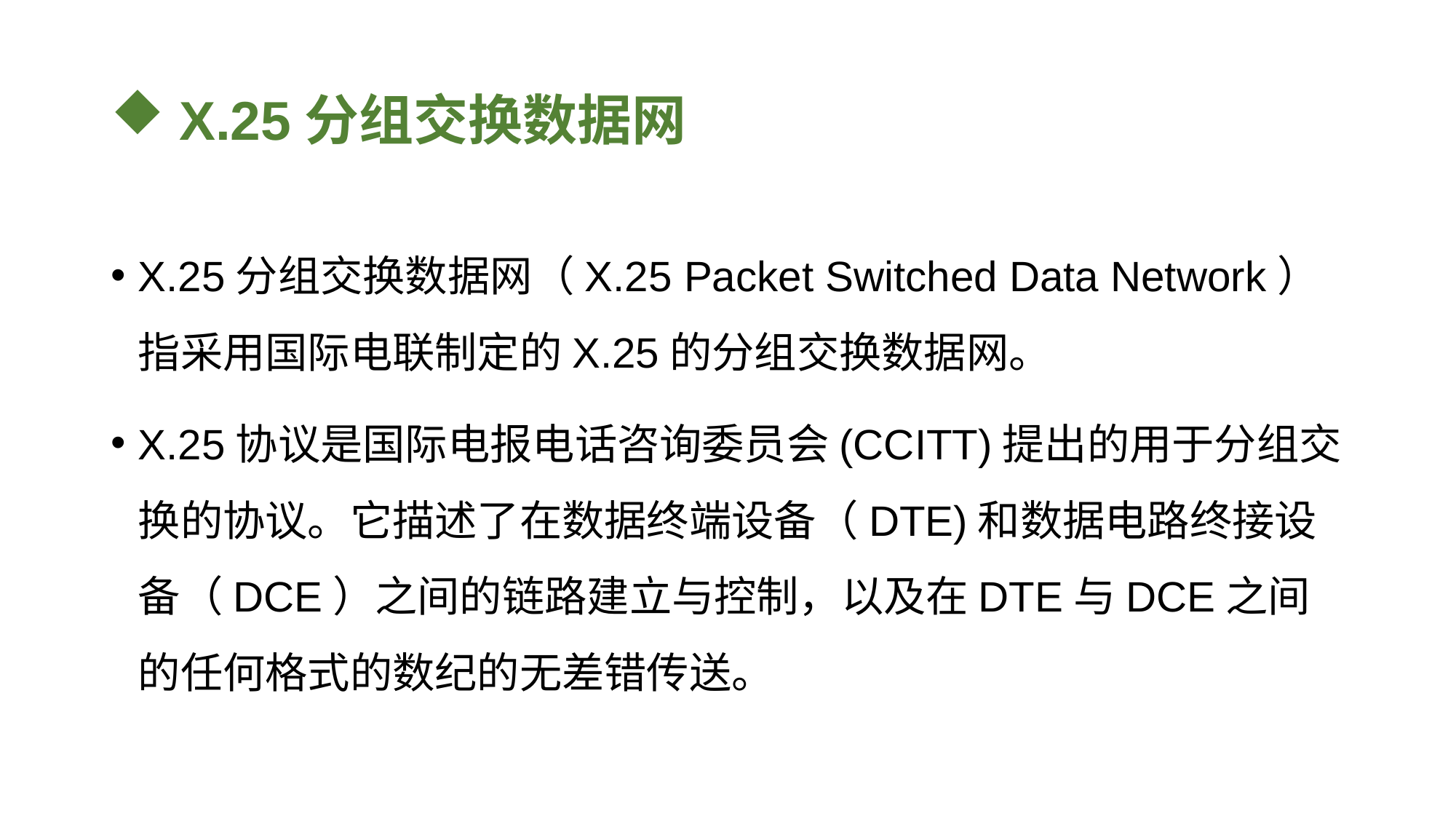

# X.25分组交换数据网
X.25分组交换数据网（X.25 Packet Switched Data Network）指采用国际电联制定的X.25的分组交换数据网。
X.25协议是国际电报电话咨询委员会(CCITT)提出的用于分组交换的协议。它描述了在数据终端设备（DTE)和数据电路终接设备（DCE）之间的链路建立与控制，以及在DTE与DCE之间的任何格式的数纪的无差错传送。